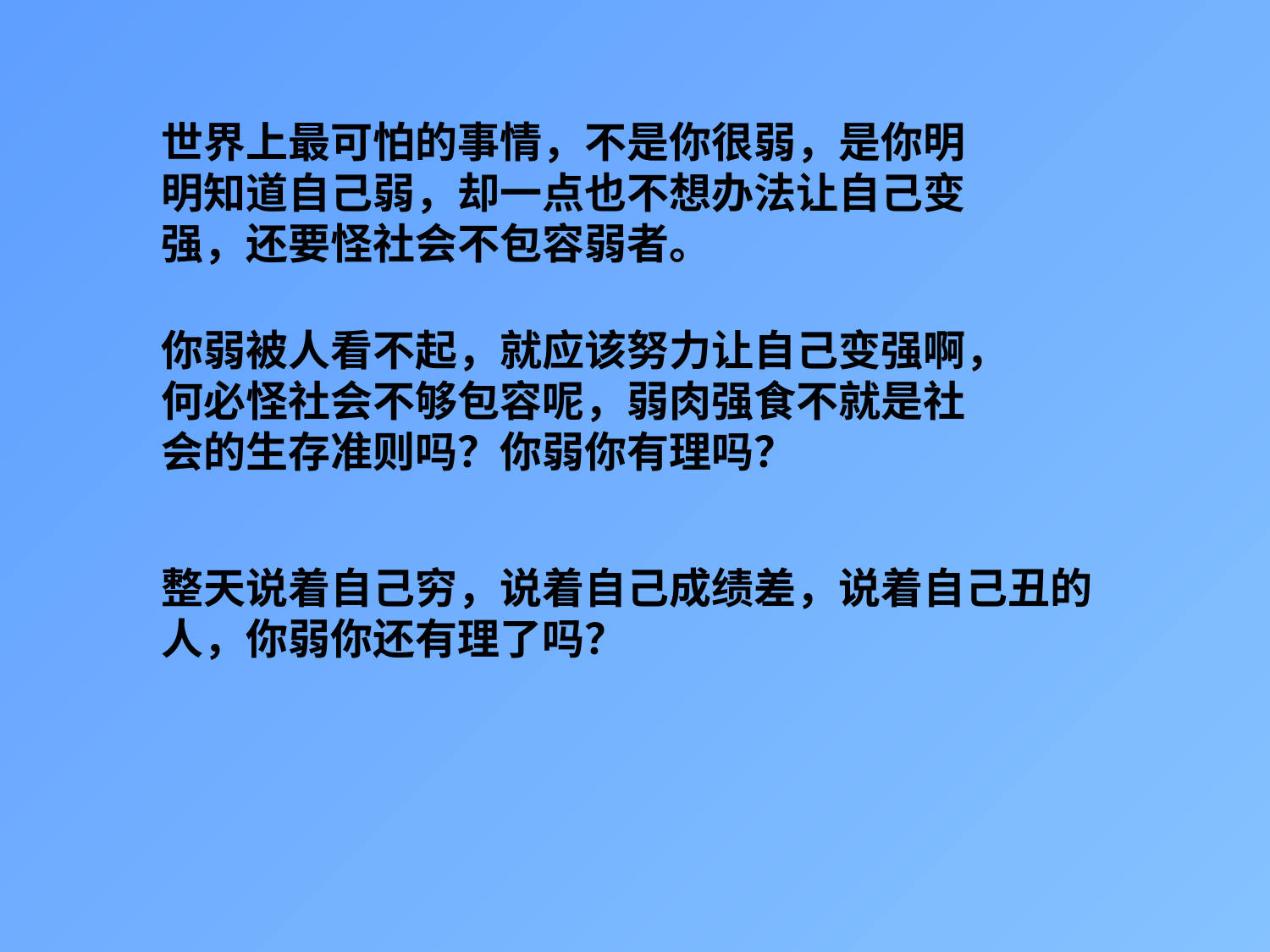

世界上最可怕的事情，不是你很弱，是你明明知道自己弱，却一点也不想办法让自己变强，还要怪社会不包容弱者。
你弱被人看不起，就应该努力让自己变强啊，何必怪社会不够包容呢，弱肉强食不就是社会的生存准则吗？你弱你有理吗？
整天说着自己穷，说着自己成绩差，说着自己丑的人，你弱你还有理了吗？